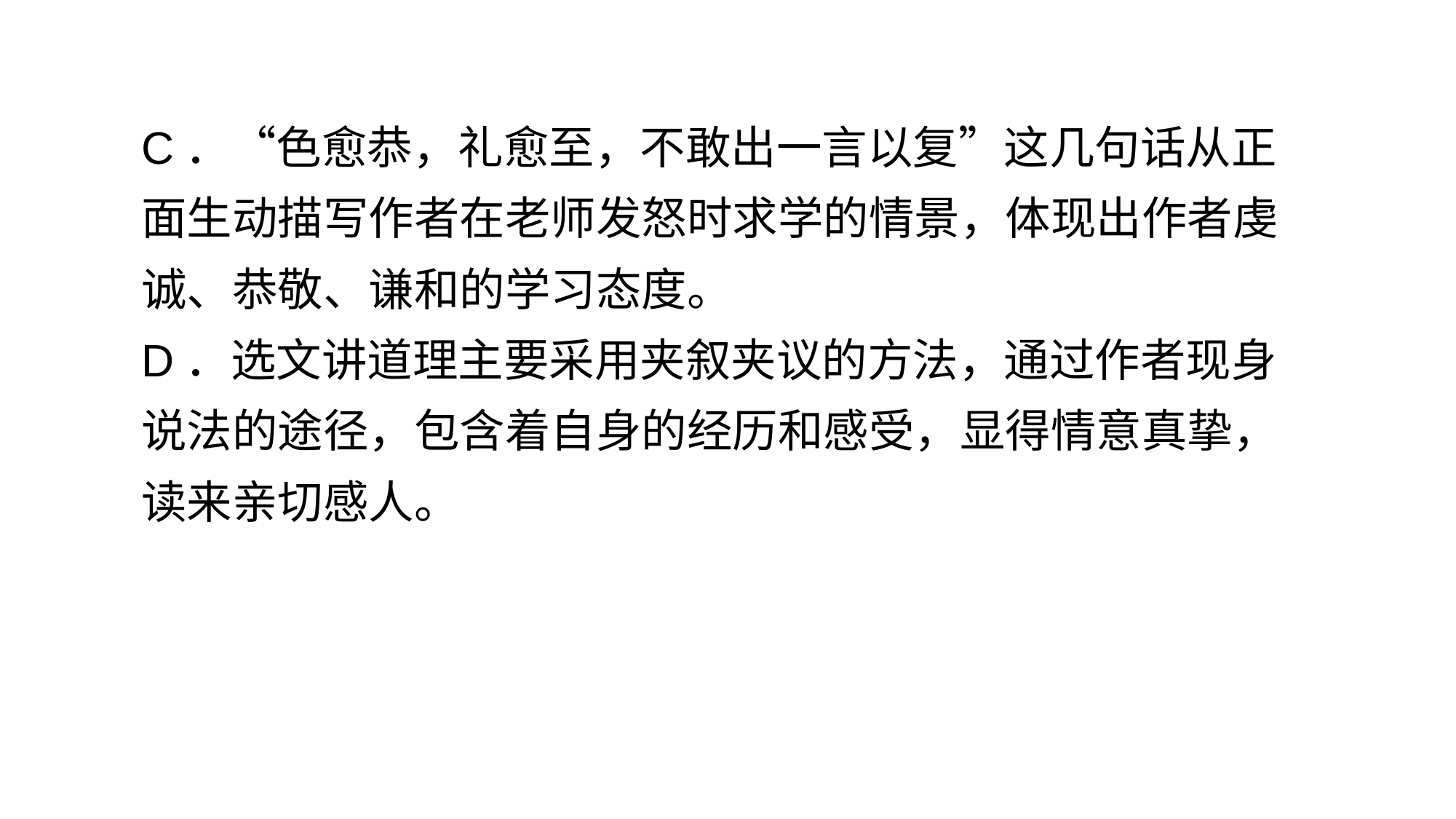

C．“色愈恭，礼愈至，不敢出一言以复”这几句话从正面生动描写作者在老师发怒时求学的情景，体现出作者虔诚、恭敬、谦和的学习态度。
D．选文讲道理主要采用夹叙夹议的方法，通过作者现身说法的途径，包含着自身的经历和感受，显得情意真挚，读来亲切感人。